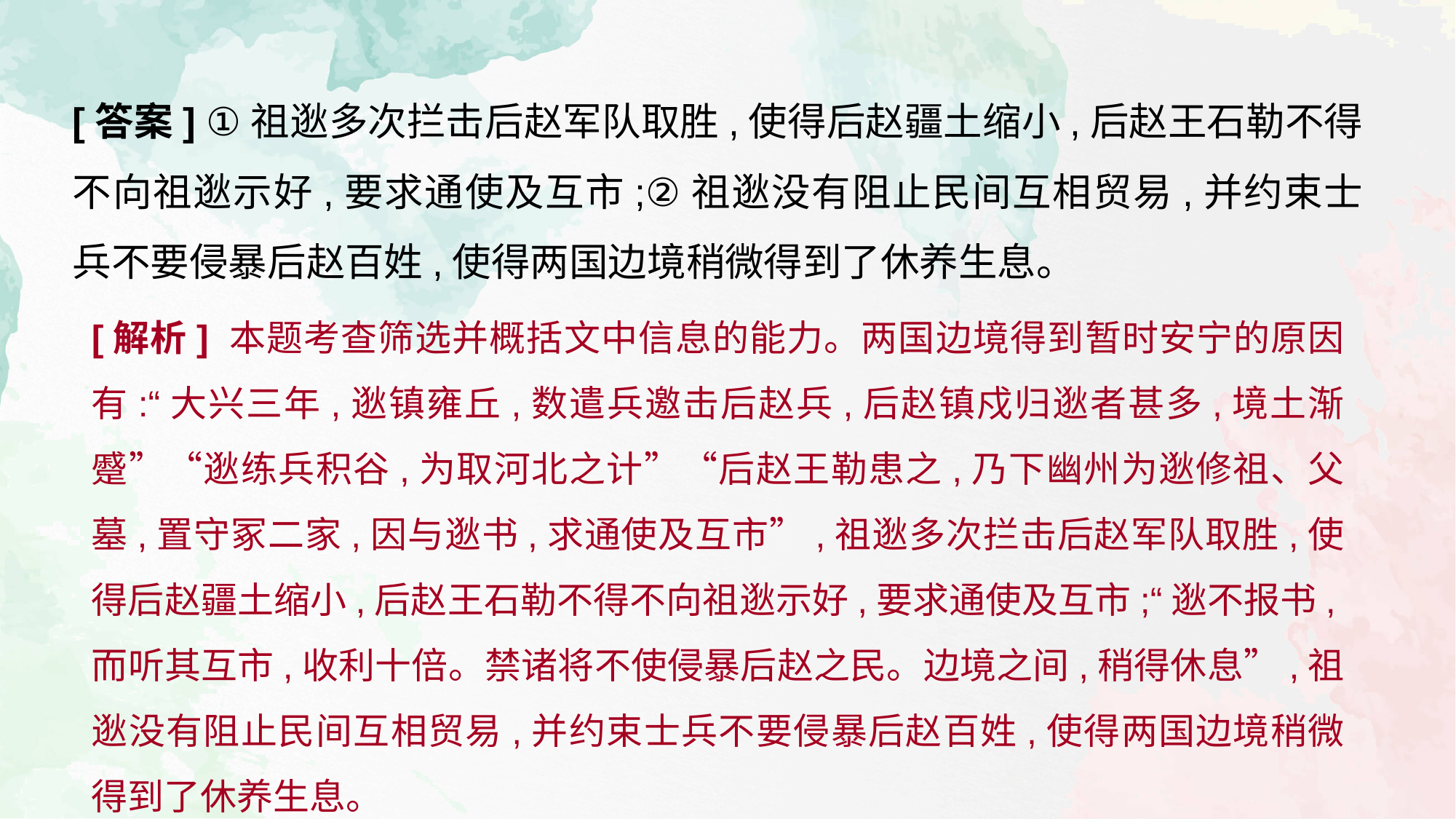

[答案] ①祖逖多次拦击后赵军队取胜,使得后赵疆土缩小,后赵王石勒不得不向祖逖示好,要求通使及互市;②祖逖没有阻止民间互相贸易,并约束士兵不要侵暴后赵百姓,使得两国边境稍微得到了休养生息。
[解析] 本题考查筛选并概括文中信息的能力。两国边境得到暂时安宁的原因有:“大兴三年,逖镇雍丘,数遣兵邀击后赵兵,后赵镇戍归逖者甚多,境土渐蹙”“逖练兵积谷,为取河北之计”“后赵王勒患之,乃下幽州为逖修祖、父墓,置守冢二家,因与逖书,求通使及互市”,祖逖多次拦击后赵军队取胜,使得后赵疆土缩小,后赵王石勒不得不向祖逖示好,要求通使及互市;“逖不报书,而听其互市,收利十倍。禁诸将不使侵暴后赵之民。边境之间,稍得休息”,祖逖没有阻止民间互相贸易,并约束士兵不要侵暴后赵百姓,使得两国边境稍微得到了休养生息。